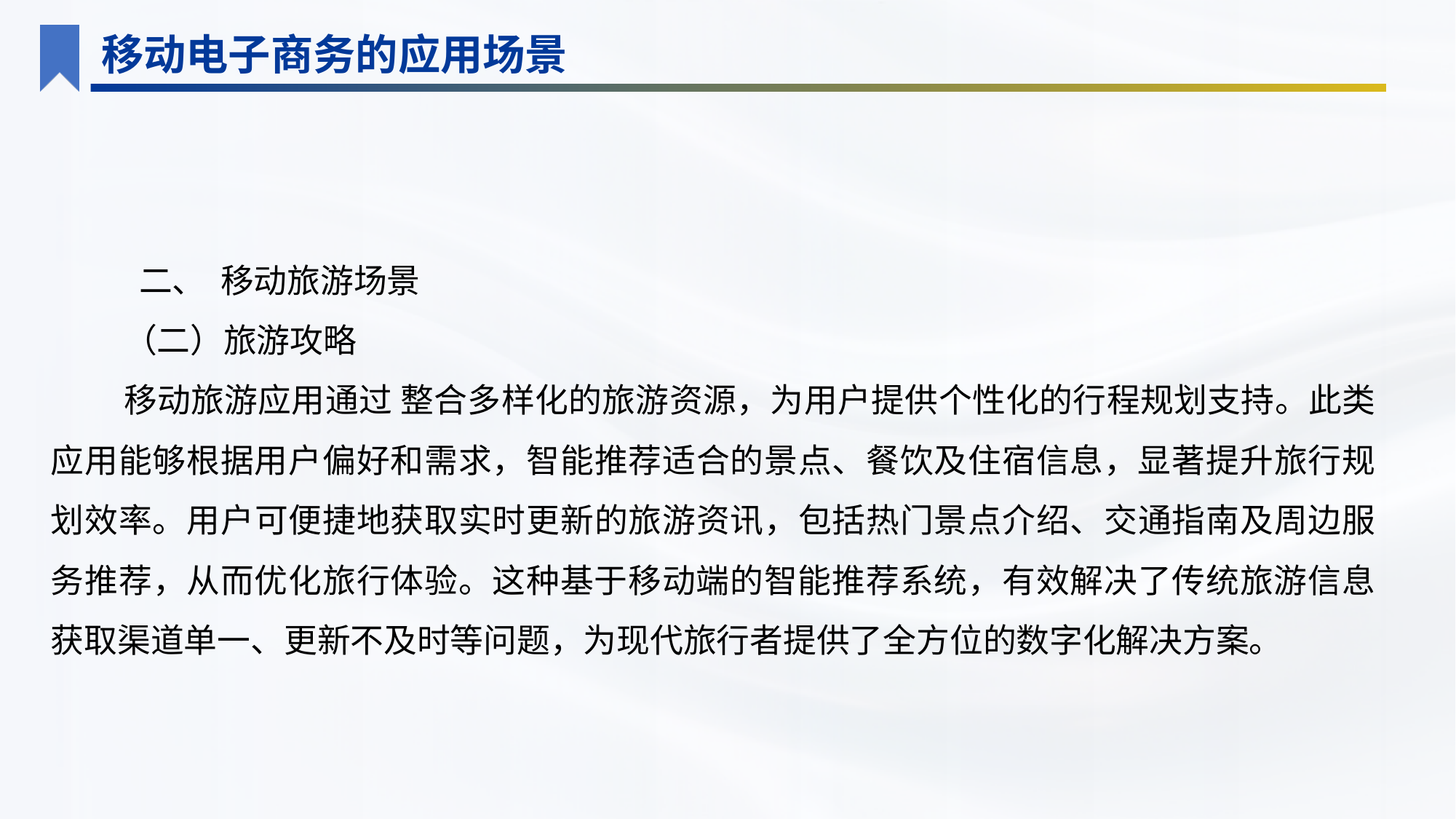

移动电子商务的应用场景
 二、  移动旅游场景
（二）旅游攻略
移动旅游应用通过 整合多样化的旅游资源，为用户提供个性化的行程规划支持。此类应用能够根据用户偏好和需求，智能推荐适合的景点、餐饮及住宿信息，显著提升旅行规划效率。用户可便捷地获取实时更新的旅游资讯，包括热门景点介绍、交通指南及周边服务推荐，从而优化旅行体验。这种基于移动端的智能推荐系统，有效解决了传统旅游信息获取渠道单一、更新不及时等问题，为现代旅行者提供了全方位的数字化解决方案。